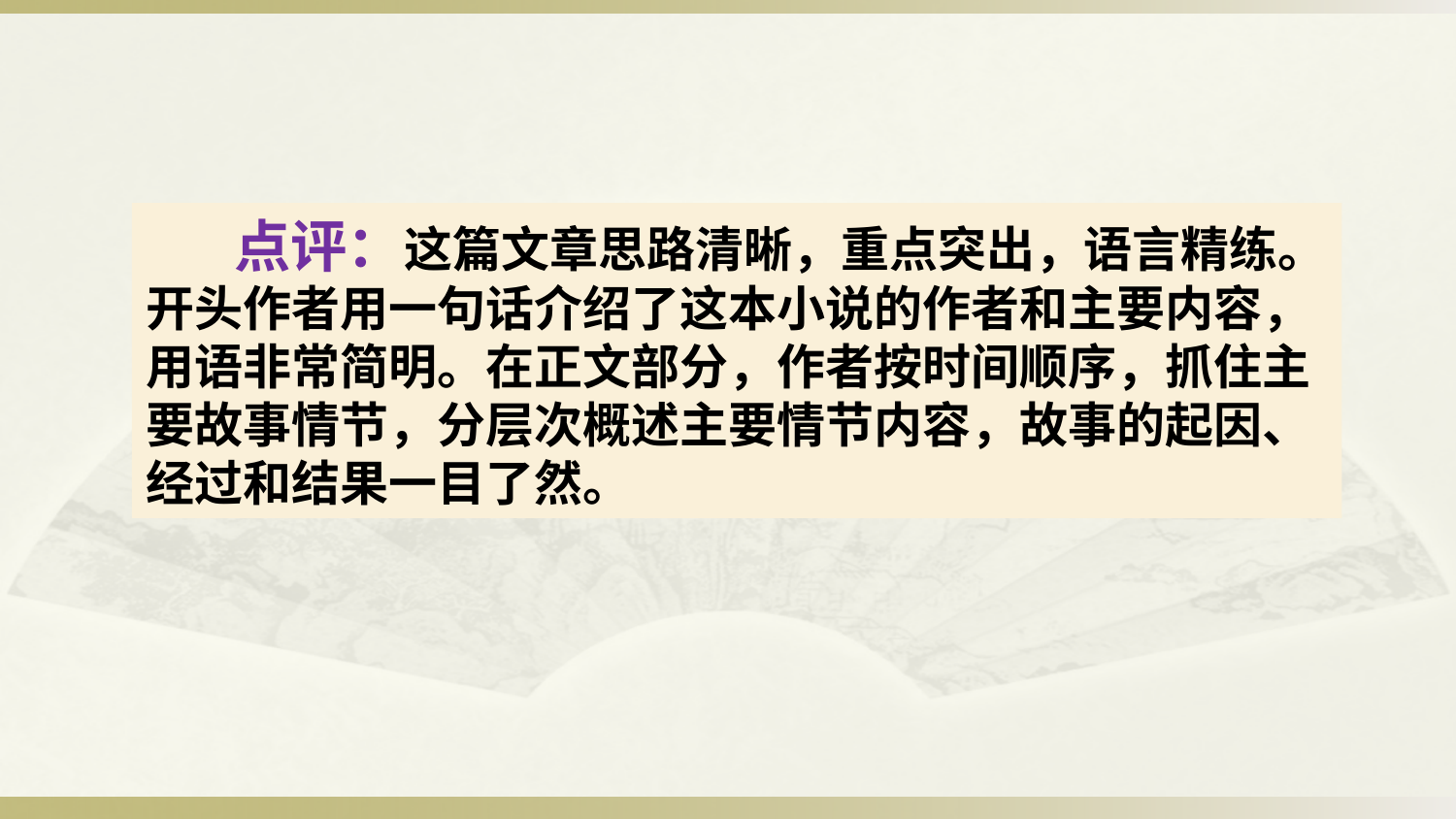

点评：这篇文章思路清晰，重点突出，语言精练。开头作者用一句话介绍了这本小说的作者和主要内容，用语非常简明。在正文部分，作者按时间顺序，抓住主要故事情节，分层次概述主要情节内容，故事的起因、经过和结果一目了然。